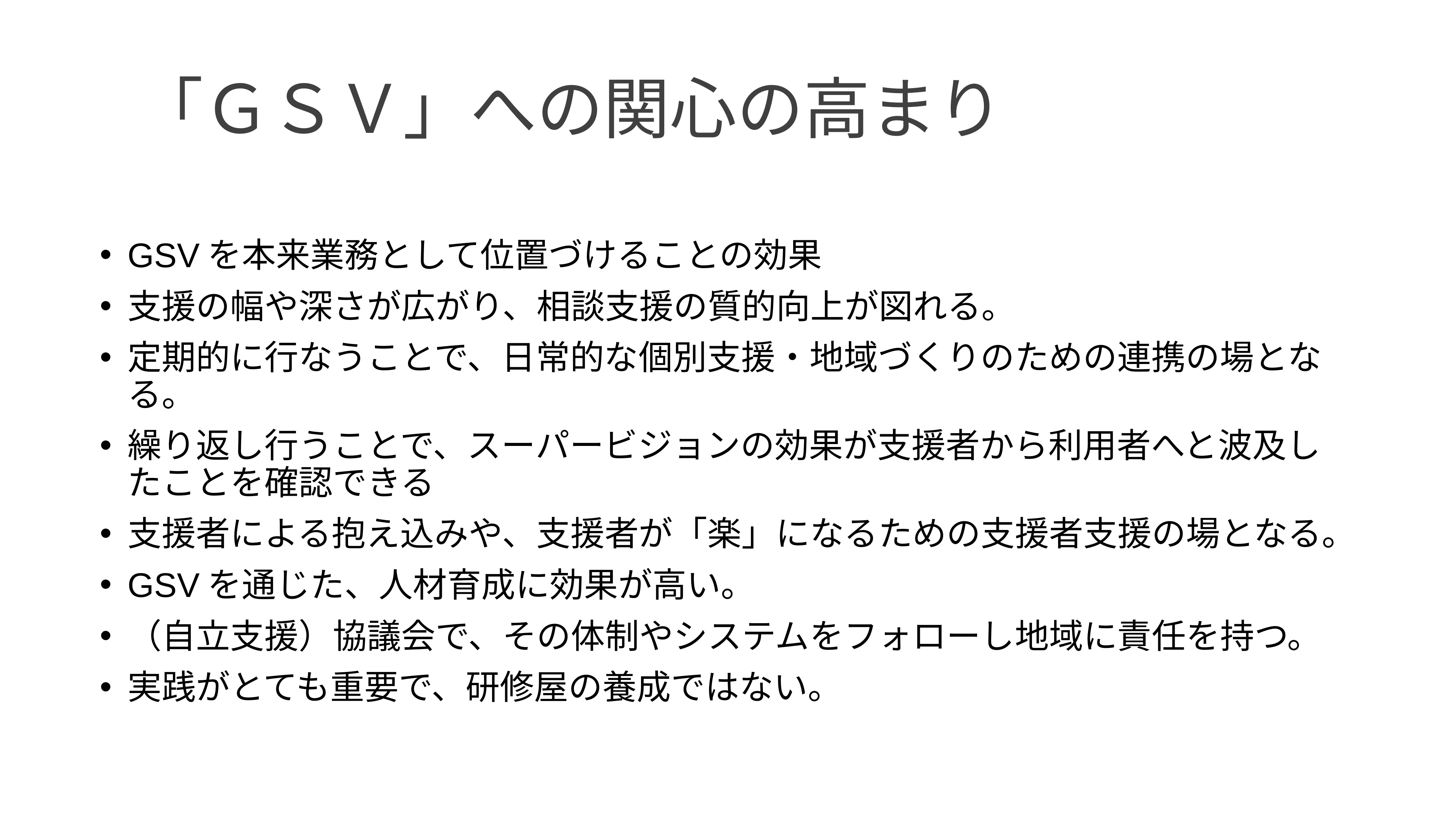

# 「ＧＳＶ」への関心の高まり
GSVを本来業務として位置づけることの効果
支援の幅や深さが広がり、相談支援の質的向上が図れる。
定期的に行なうことで、日常的な個別支援・地域づくりのための連携の場となる。
繰り返し行うことで、スーパービジョンの効果が支援者から利用者へと波及したことを確認できる
支援者による抱え込みや、支援者が「楽」になるための支援者支援の場となる。
GSVを通じた、人材育成に効果が高い。
（自立支援）協議会で、その体制やシステムをフォローし地域に責任を持つ。
実践がとても重要で、研修屋の養成ではない。